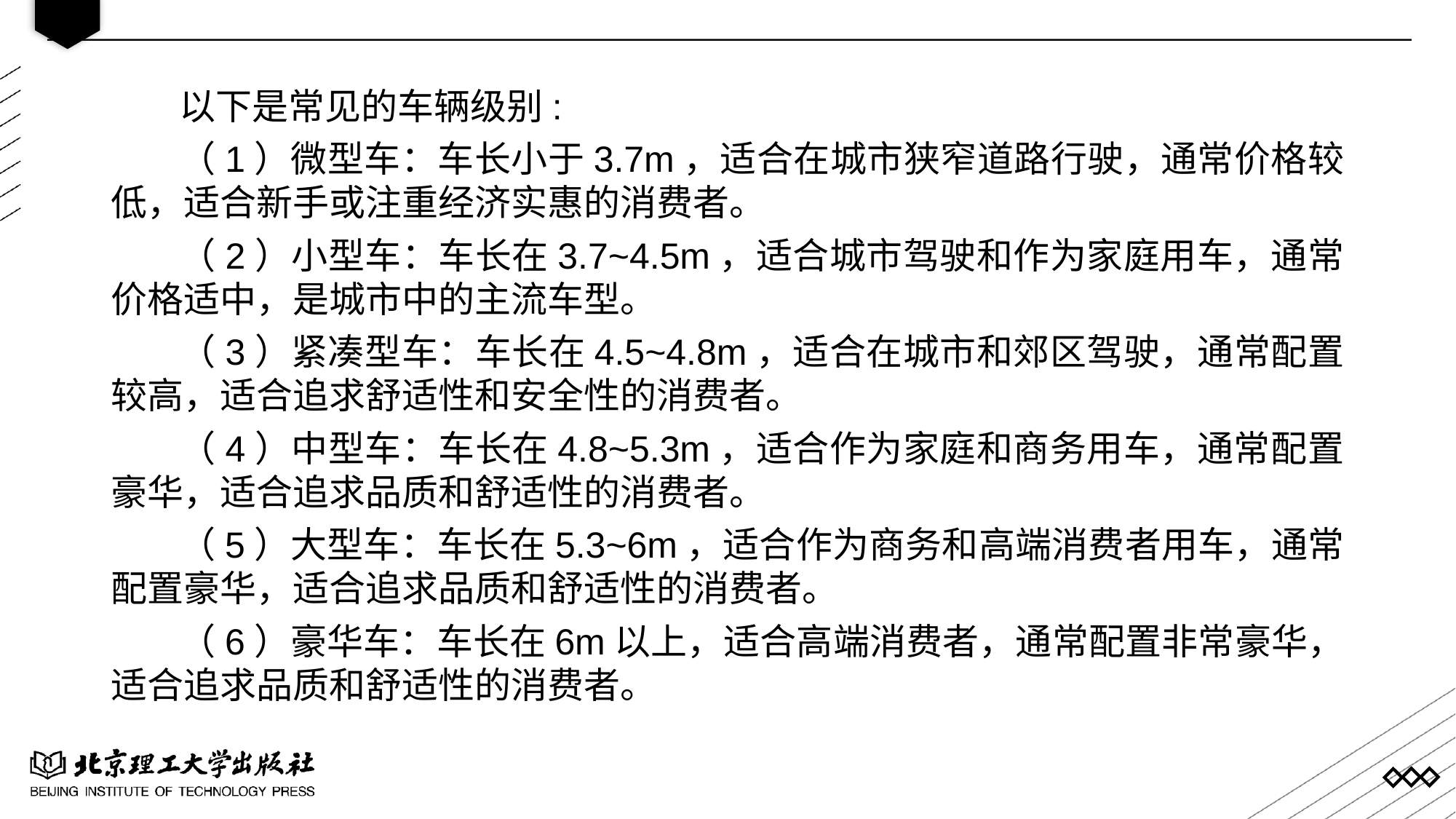

以下是常见的车辆级别:
（1）微型车：车长小于3.7m，适合在城市狭窄道路行驶，通常价格较低，适合新手或注重经济实惠的消费者。
（2）小型车：车长在3.7~4.5m，适合城市驾驶和作为家庭用车，通常价格适中，是城市中的主流车型。
（3）紧凑型车：车长在4.5~4.8m，适合在城市和郊区驾驶，通常配置较高，适合追求舒适性和安全性的消费者。
（4）中型车：车长在4.8~5.3m，适合作为家庭和商务用车，通常配置豪华，适合追求品质和舒适性的消费者。
（5）大型车：车长在5.3~6m，适合作为商务和高端消费者用车，通常配置豪华，适合追求品质和舒适性的消费者。
（6）豪华车：车长在6m以上，适合高端消费者，通常配置非常豪华，适合追求品质和舒适性的消费者。